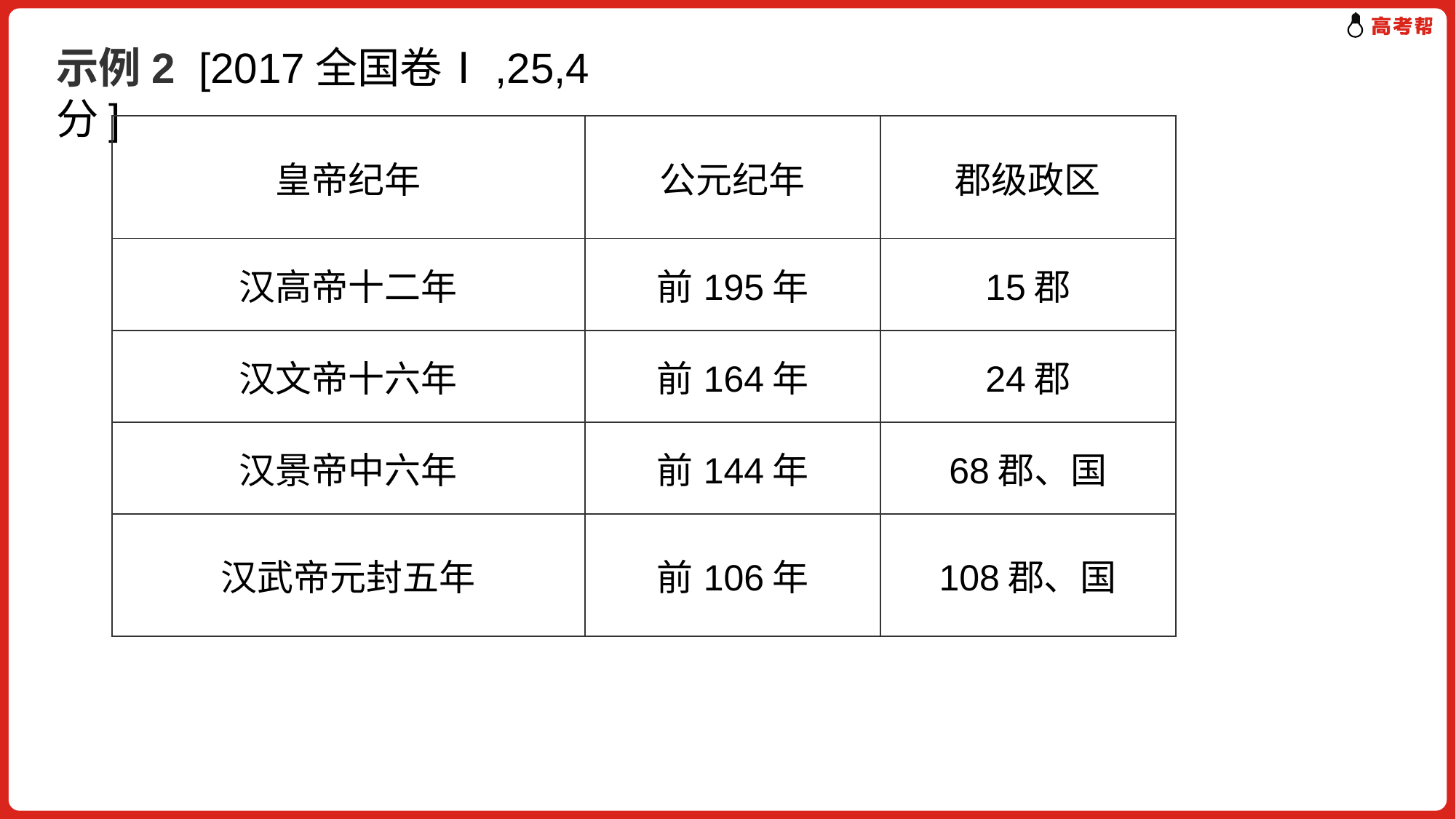

示例2  [2017全国卷Ⅰ,25,4分]

| 皇帝纪年 | 公元纪年 | 郡级政区 |
| --- | --- | --- |
| 汉高帝十二年 | 前195年 | 15郡 |
| 汉文帝十六年 | 前164年 | 24郡 |
| 汉景帝中六年 | 前144年 | 68郡、国 |
| 汉武帝元封五年 | 前106年 | 108郡、国 |